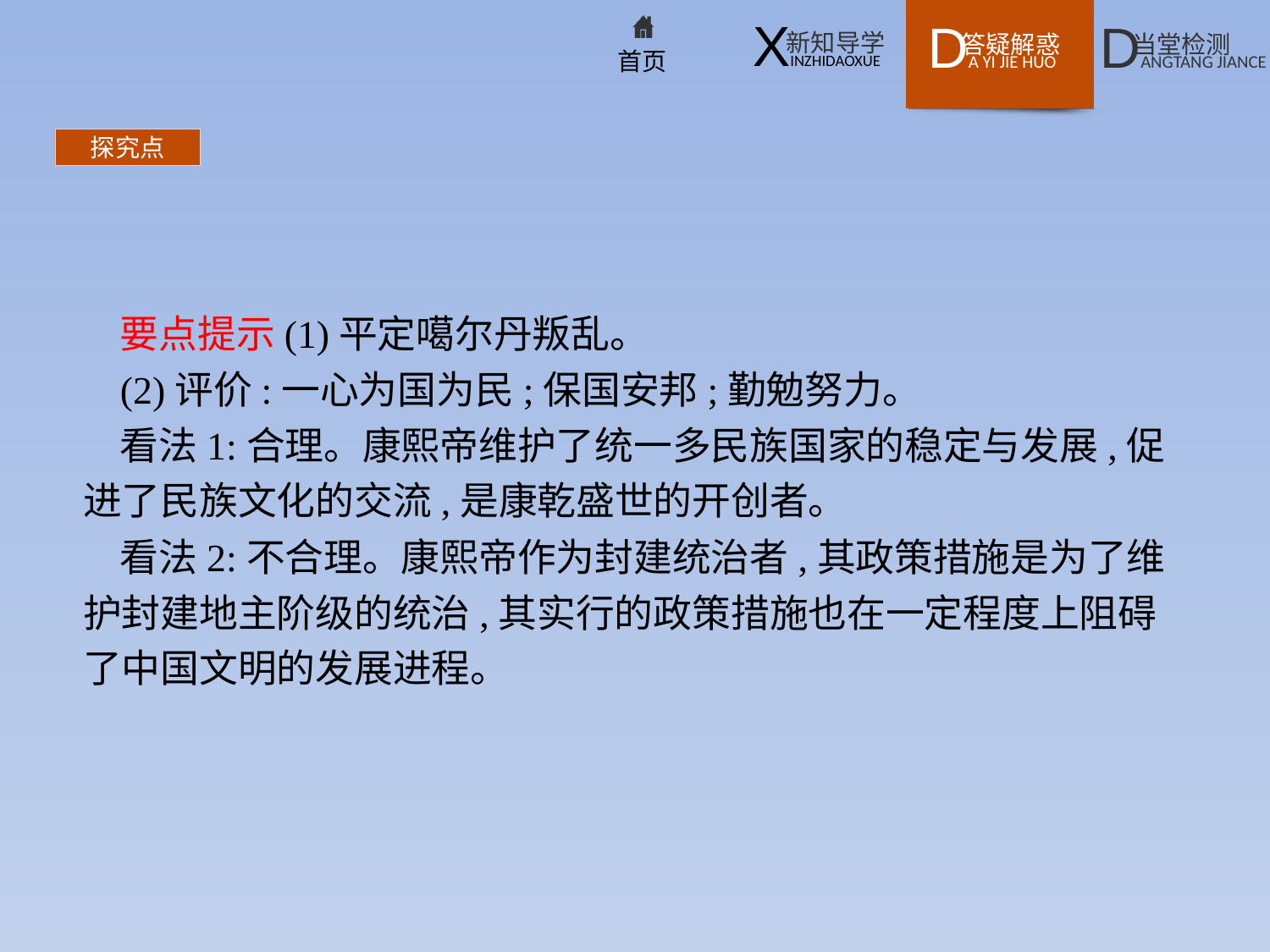

探究点
要点提示(1)平定噶尔丹叛乱。
(2)评价:一心为国为民;保国安邦;勤勉努力。
看法1:合理。康熙帝维护了统一多民族国家的稳定与发展,促进了民族文化的交流,是康乾盛世的开创者。
看法2:不合理。康熙帝作为封建统治者,其政策措施是为了维护封建地主阶级的统治,其实行的政策措施也在一定程度上阻碍了中国文明的发展进程。